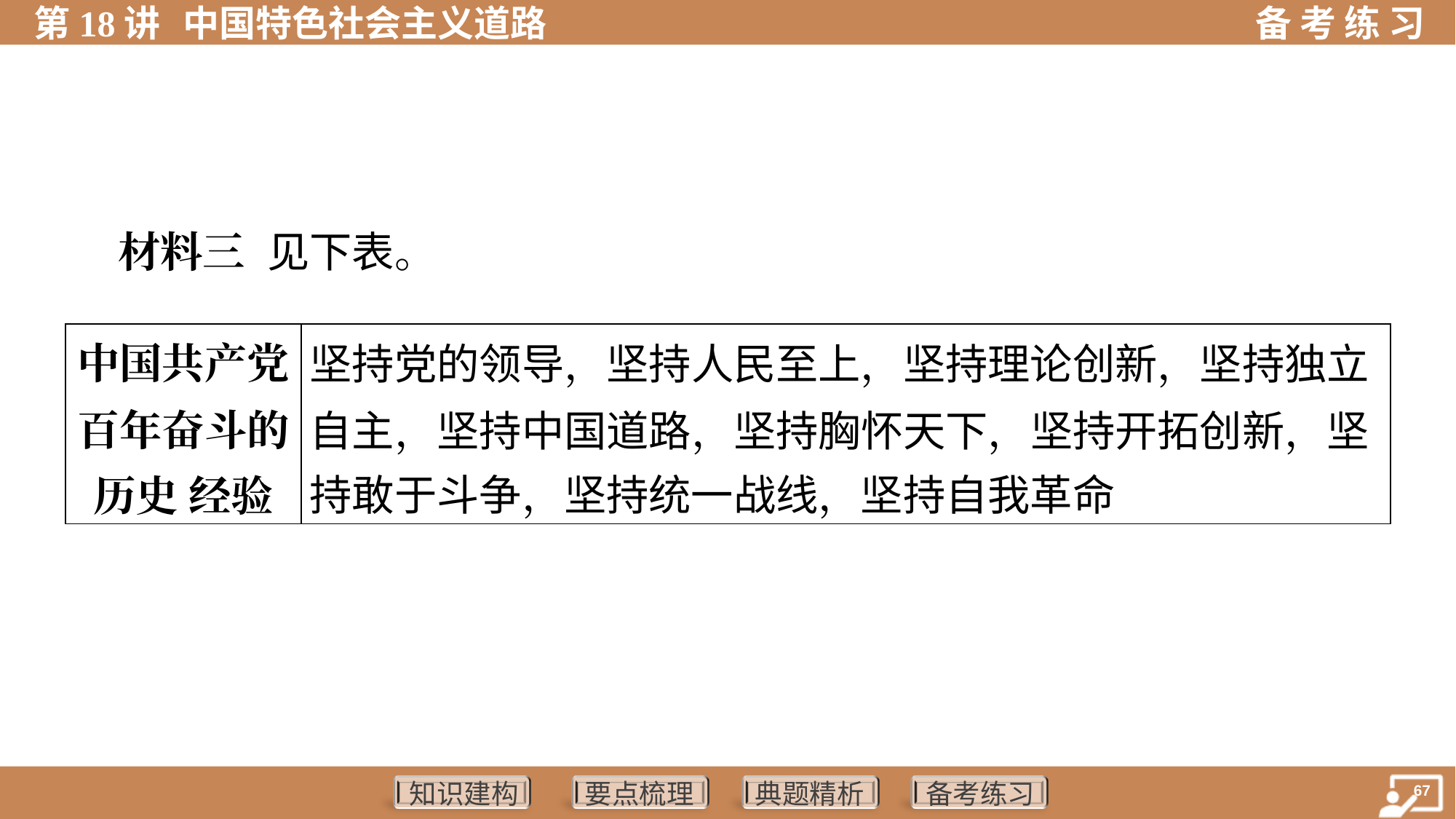

材料三  见下表。
| 中国共产党 百年奋斗的 历史 经验 | 坚持党的领导，坚持人民至上，坚持理论创新，坚持独立 自主，坚持中国道路，坚持胸怀天下，坚持开拓创新，坚 持敢于斗争，坚持统一战线，坚持自我革命 |
| --- | --- |